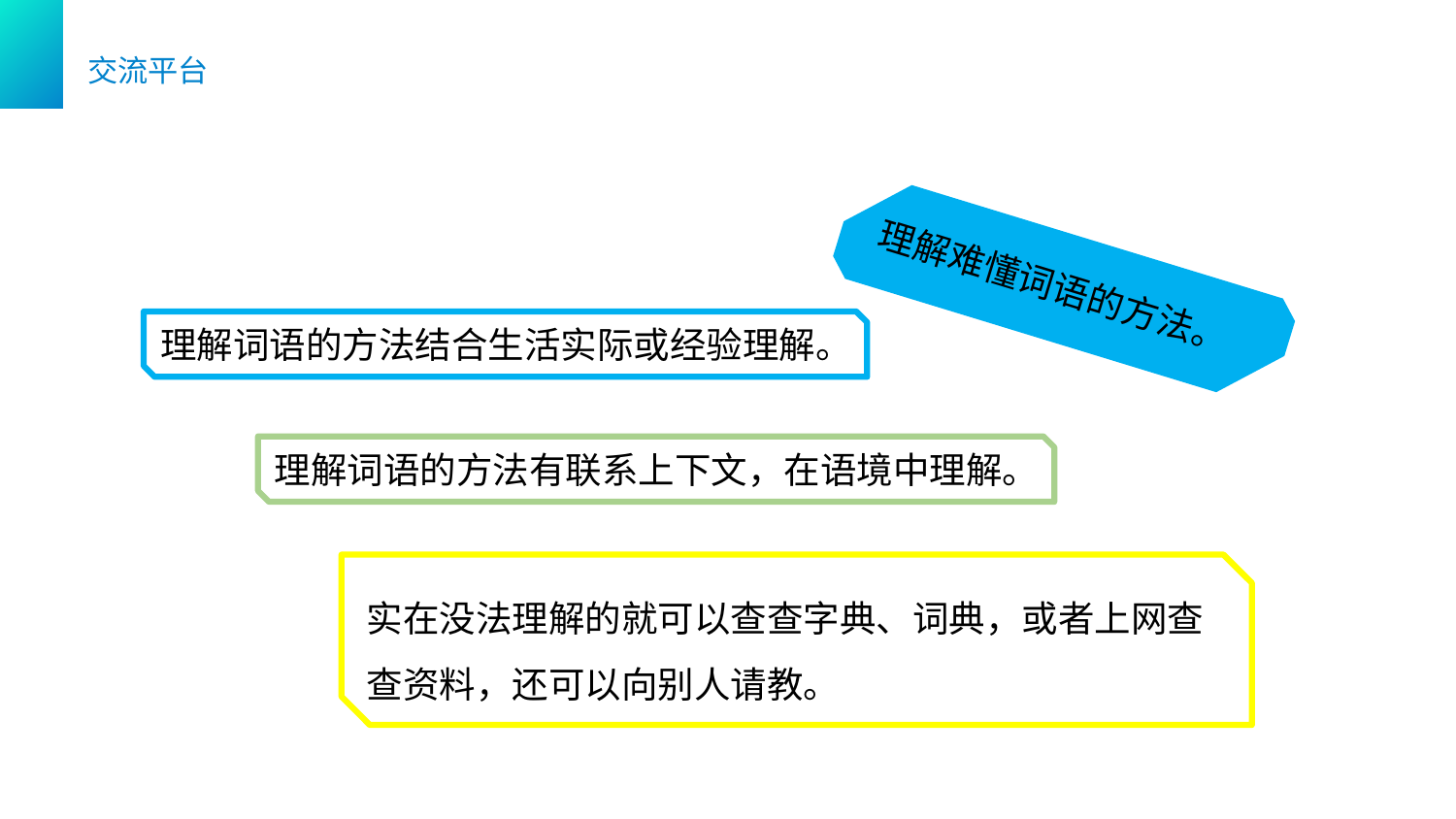

交流平台
理解难懂词语的方法。
理解词语的方法结合生活实际或经验理解。
理解词语的方法有联系上下文，在语境中理解。
实在没法理解的就可以查查字典、词典，或者上网查查资料，还可以向别人请教。